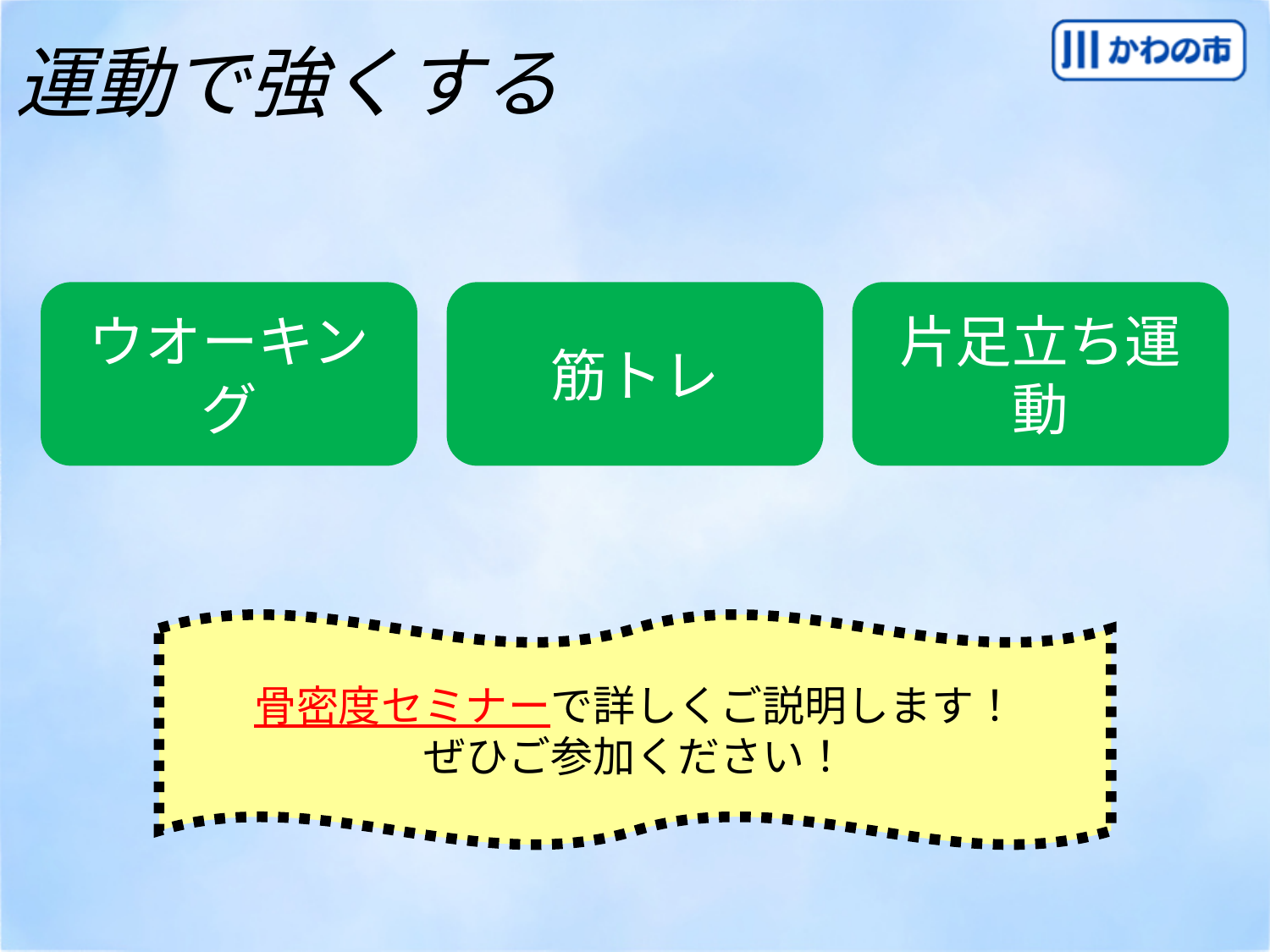

運動で強くする
ウオーキング
筋トレ
片足立ち運動
骨密度セミナーで詳しくご説明します！
ぜひご参加ください！